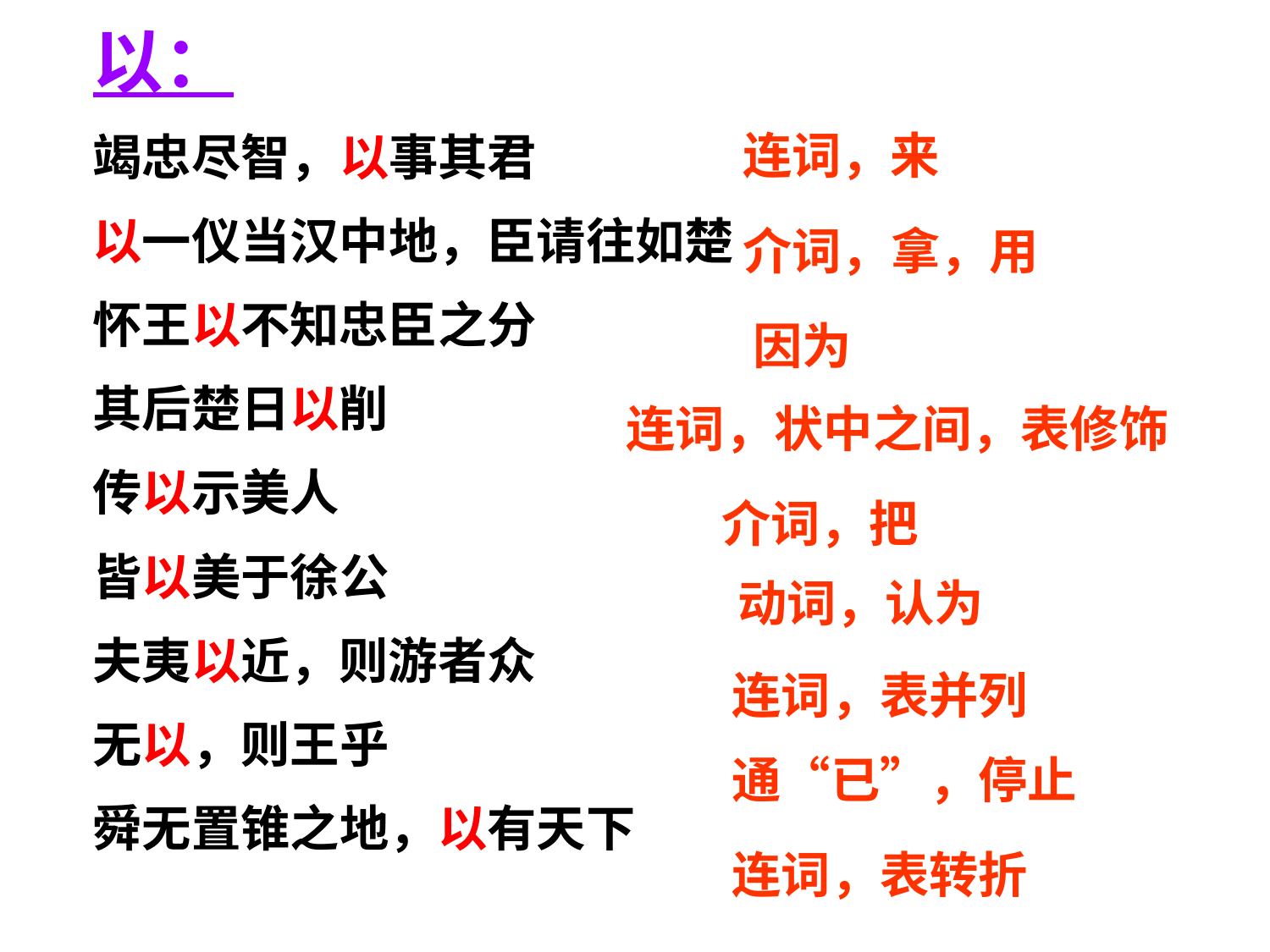

以：
竭忠尽智，以事其君
以一仪当汉中地，臣请往如楚
怀王以不知忠臣之分
其后楚日以削
传以示美人
皆以美于徐公
夫夷以近，则游者众
无以，则王乎
舜无置锥之地，以有天下
连词，来
介词，拿，用
因为
连词，状中之间，表修饰
介词，把
动词，认为
连词，表并列
通“已”，停止
连词，表转折